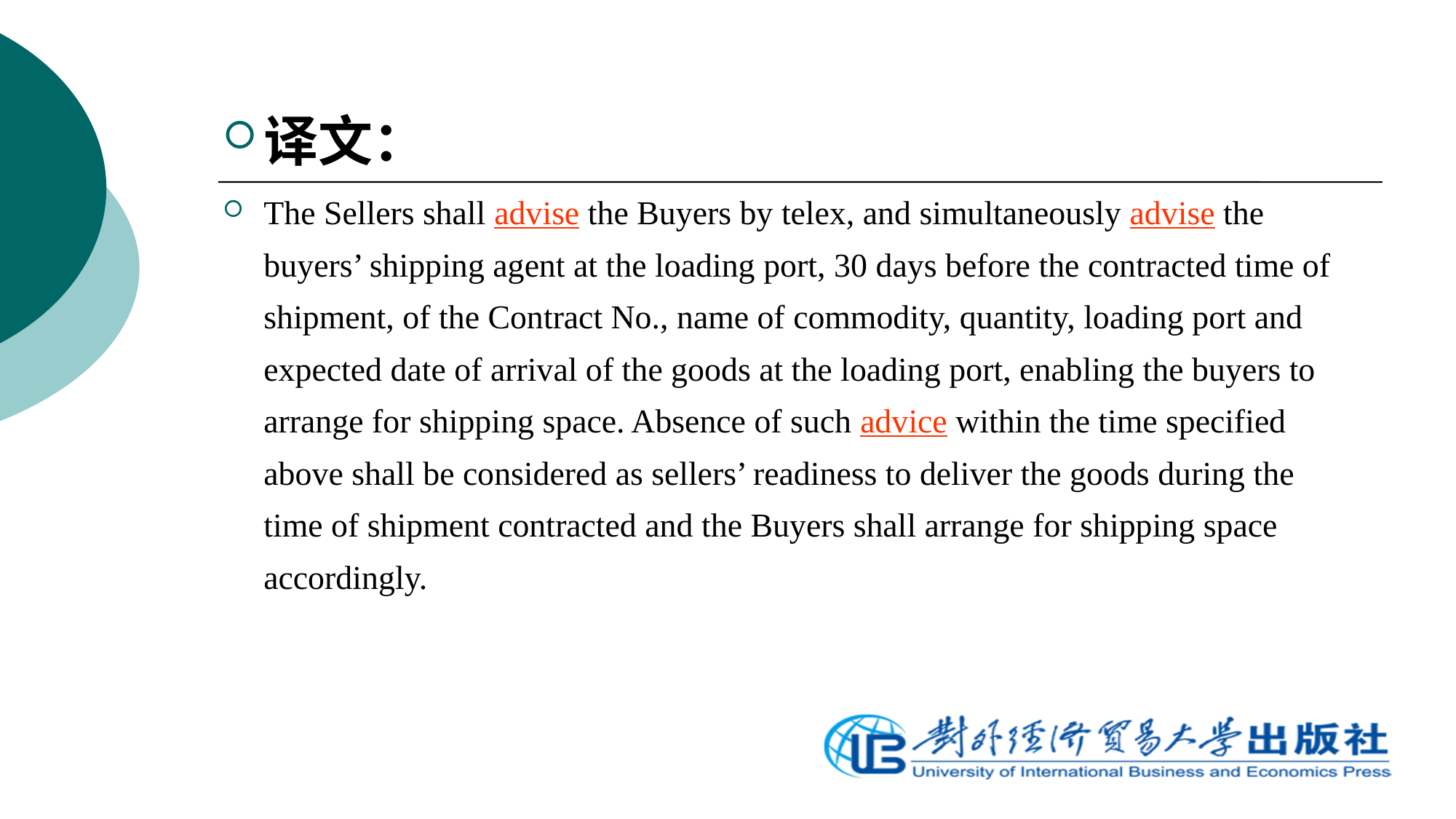

译文：
The Sellers shall advise the Buyers by telex, and simultaneously advise the buyers’ shipping agent at the loading port, 30 days before the contracted time of shipment, of the Contract No., name of commodity, quantity, loading port and expected date of arrival of the goods at the loading port, enabling the buyers to arrange for shipping space. Absence of such advice within the time specified above shall be considered as sellers’ readiness to deliver the goods during the time of shipment contracted and the Buyers shall arrange for shipping space accordingly.